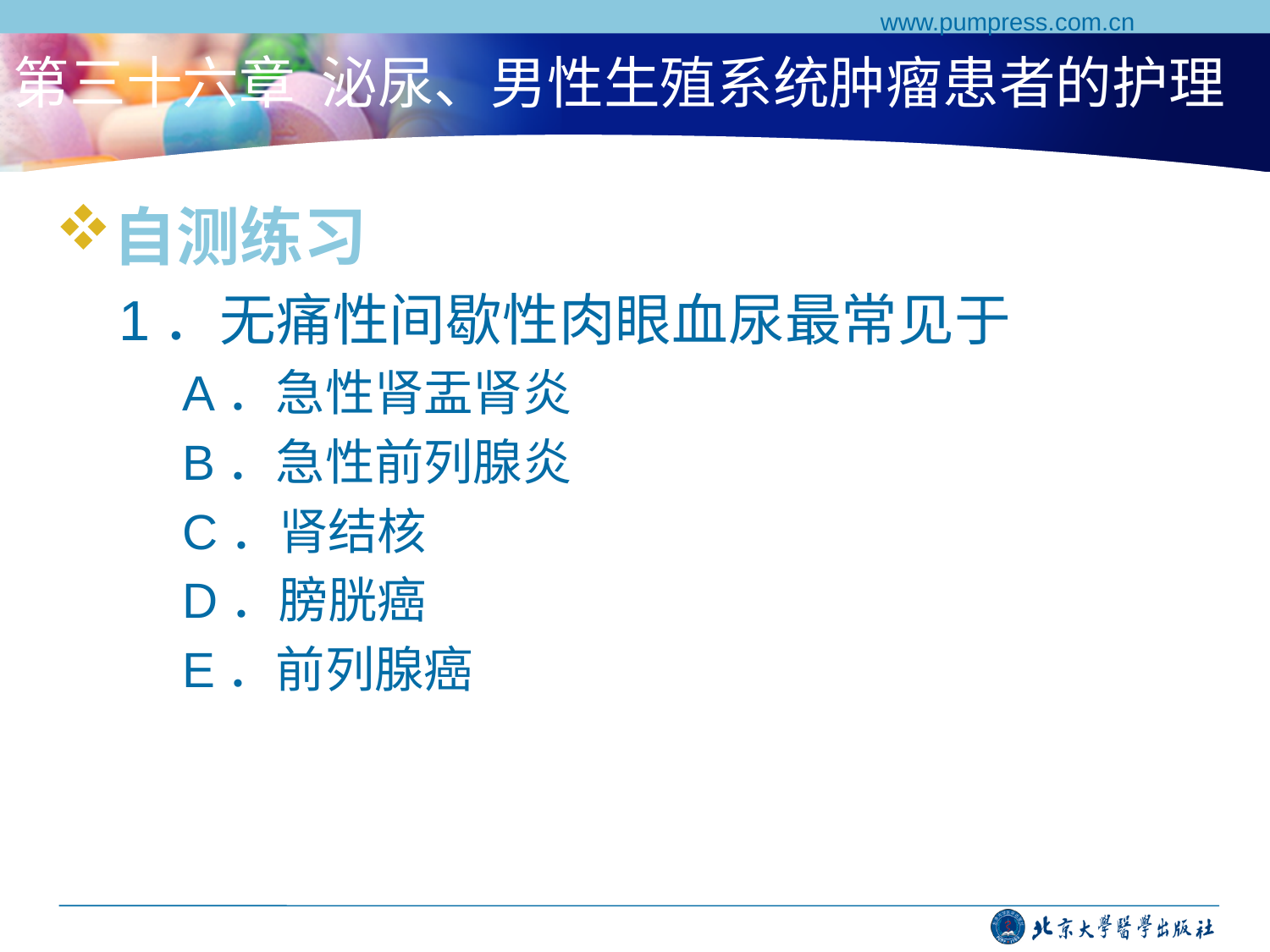

www.pumpress.com.cn
# 第三十六章  泌尿、男性生殖系统肿瘤患者的护理
自测练习
1．无痛性间歇性肉眼血尿最常见于
A．急性肾盂肾炎
B．急性前列腺炎
C．肾结核
D．膀胱癌
E．前列腺癌